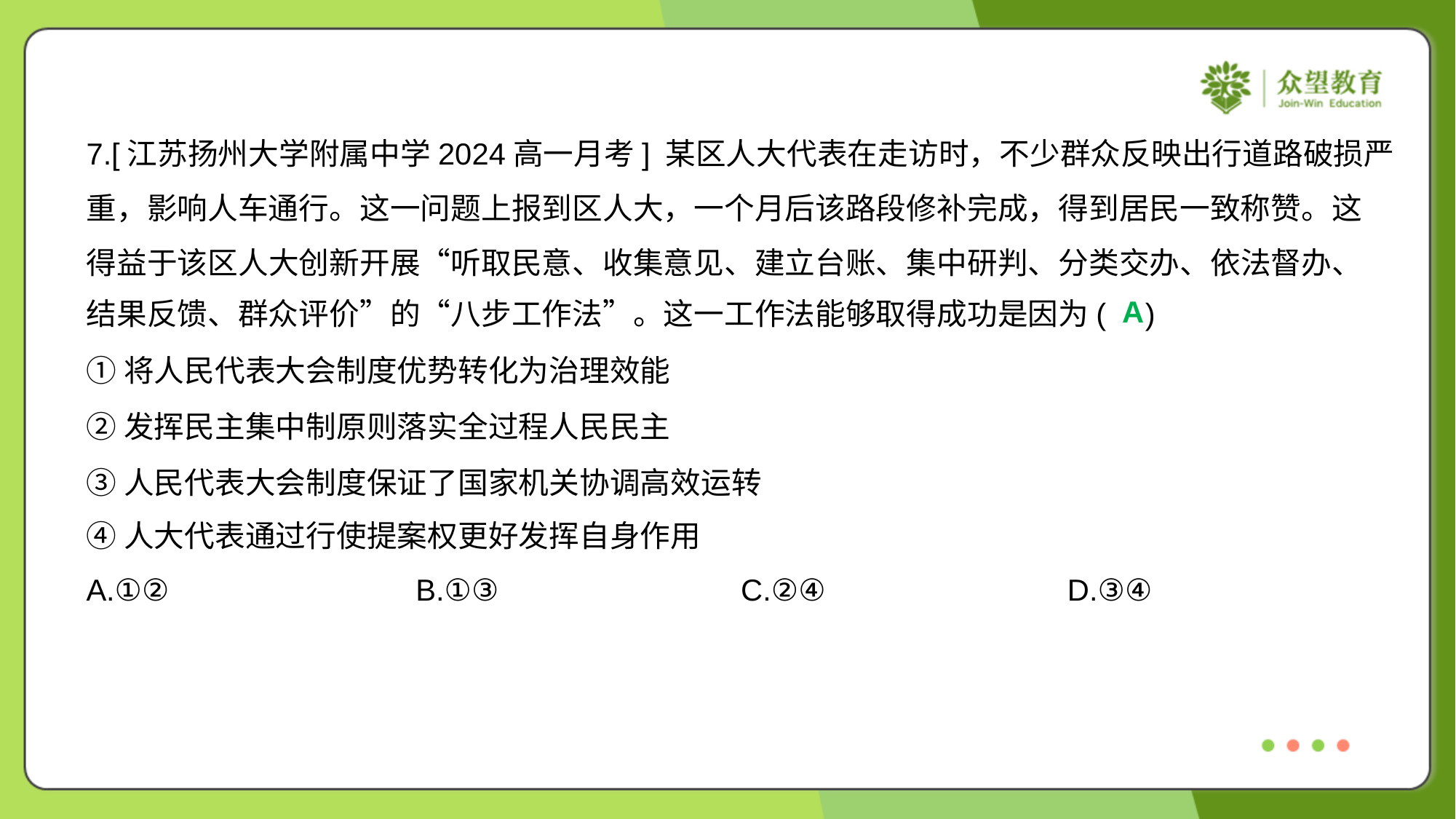

7.[江苏扬州大学附属中学2024高一月考] 某区人大代表在走访时，不少群众反映出行道路破损严
重，影响人车通行。这一问题上报到区人大，一个月后该路段修补完成，得到居民一致称赞。这
得益于该区人大创新开展“听取民意、收集意见、建立台账、集中研判、分类交办、依法督办、
结果反馈、群众评价”的“八步工作法”。这一工作法能够取得成功是因为(     )
A
①将人民代表大会制度优势转化为治理效能
②发挥民主集中制原则落实全过程人民民主
③人民代表大会制度保证了国家机关协调高效运转
④人大代表通过行使提案权更好发挥自身作用
A.①②	B.①③	C.②④	D.③④